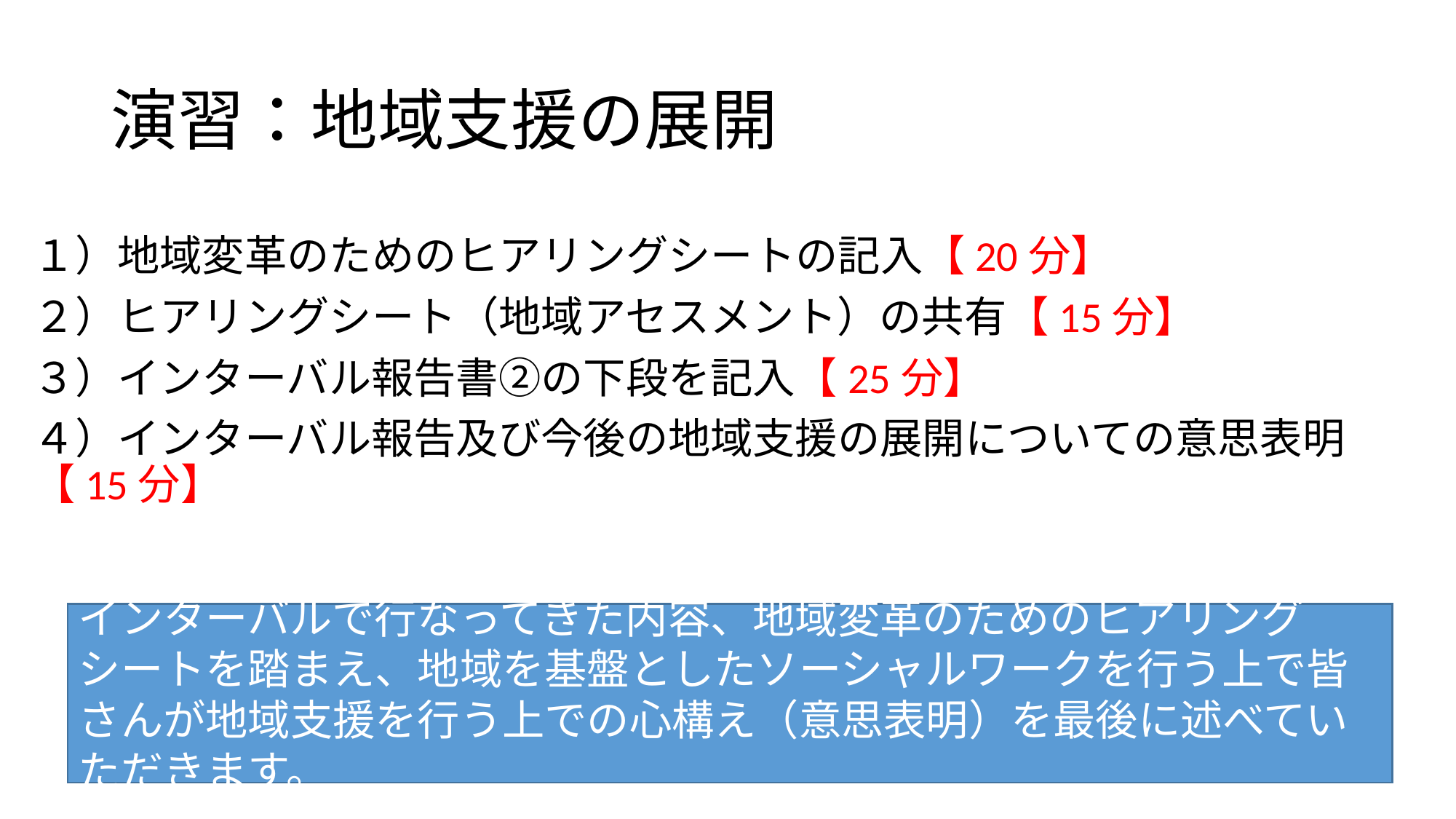

# 演習：地域支援の展開
１）地域変革のためのヒアリングシートの記入【20分】
２）ヒアリングシート（地域アセスメント）の共有【15分】
３）インターバル報告書②の下段を記入【25分】
４）インターバル報告及び今後の地域支援の展開についての意思表明【15分】
インターバルで行なってきた内容、地域変革のためのヒアリングシートを踏まえ、地域を基盤としたソーシャルワークを行う上で皆さんが地域支援を行う上での心構え（意思表明）を最後に述べていただきます。